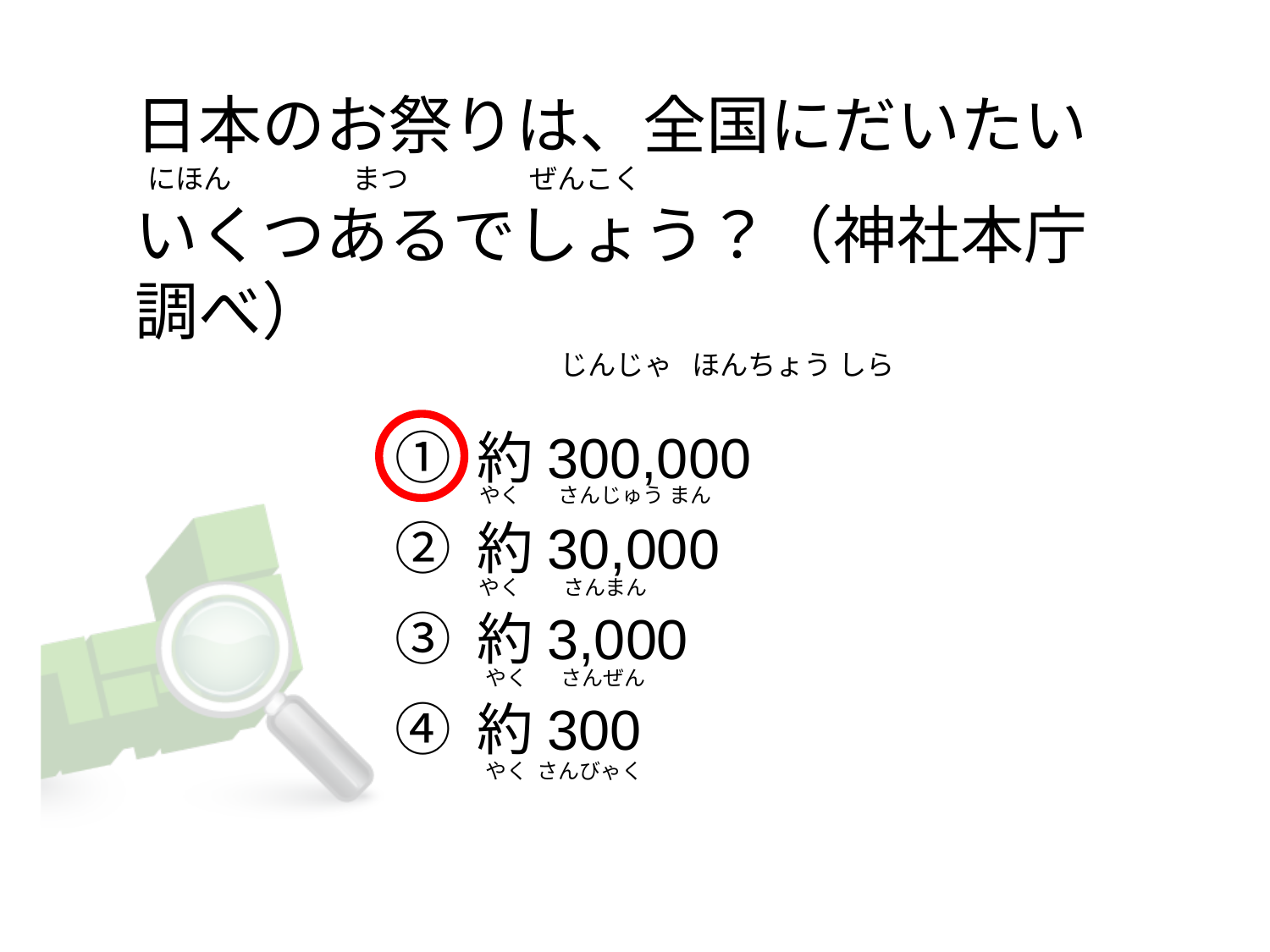

# 日本のお祭りは、全国にだいたい   にほん                   まつ                   ぜんこく いくつあるでしょう？（神社本庁調べ）                                                                    じんじゃ   ほんちょう しら

① 約300,000
② 約30,000
③ 約3,000
④ 約300
やく        さんじゅう まん
やく         さんまん
 やく       さんぜん
 やく  さんびゃく